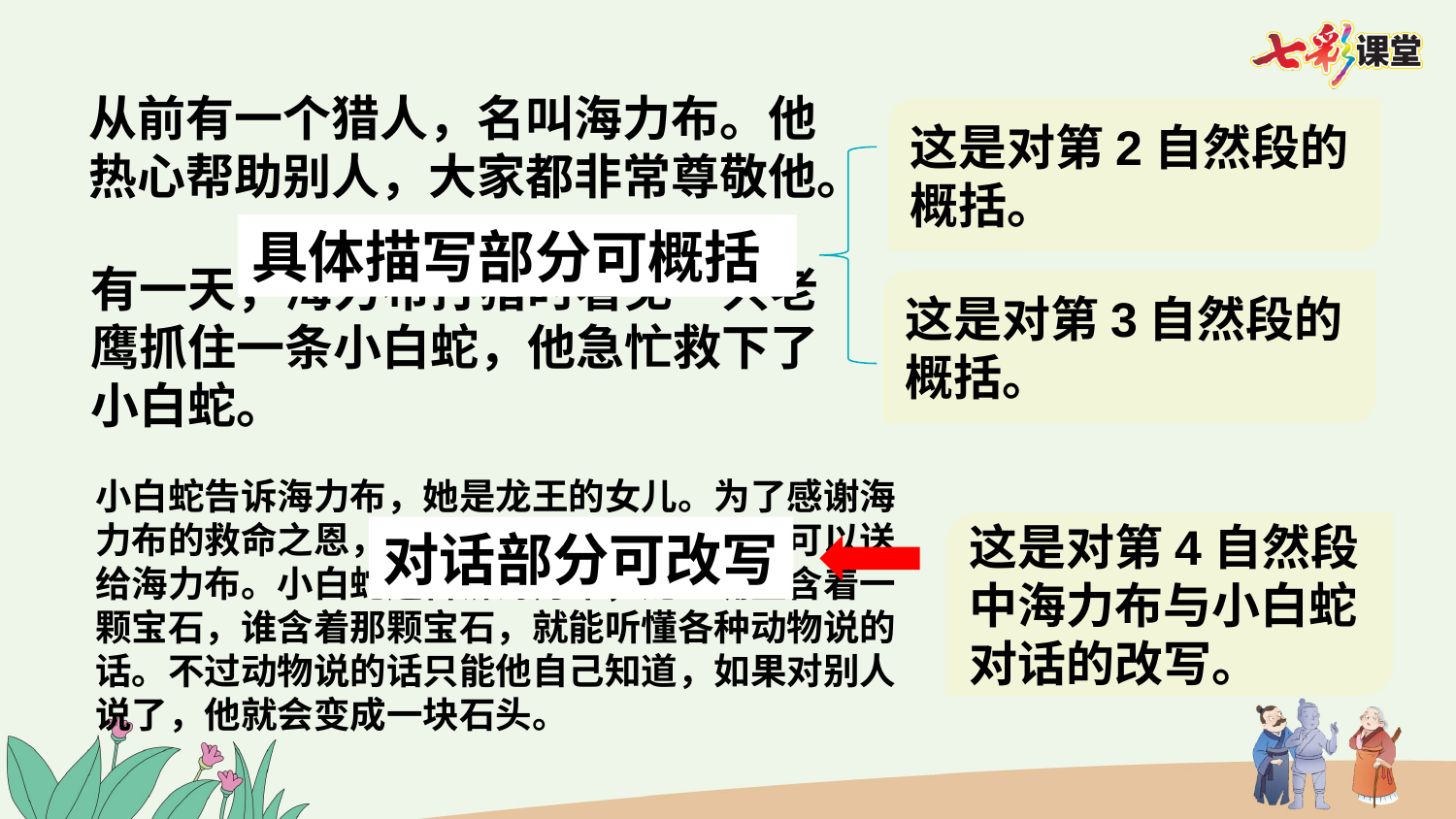

从前有一个猎人，名叫海力布。他热心帮助别人，大家都非常尊敬他。
这是对第2自然段的概括。

具体描写部分可概括
有一天，海力布打猎时看见一只老鹰抓住一条小白蛇，他急忙救下了小白蛇。
这是对第3自然段的概括。
小白蛇告诉海力布，她是龙王的女儿。为了感谢海力布的救命之恩，小白蛇说她家有许多珍宝可以送给海力布。小白蛇还告诉海力布，龙王嘴里含着一颗宝石，谁含着那颗宝石，就能听懂各种动物说的话。不过动物说的话只能他自己知道，如果对别人说了，他就会变成一块石头。
这是对第4自然段中海力布与小白蛇对话的改写。
对话部分可改写